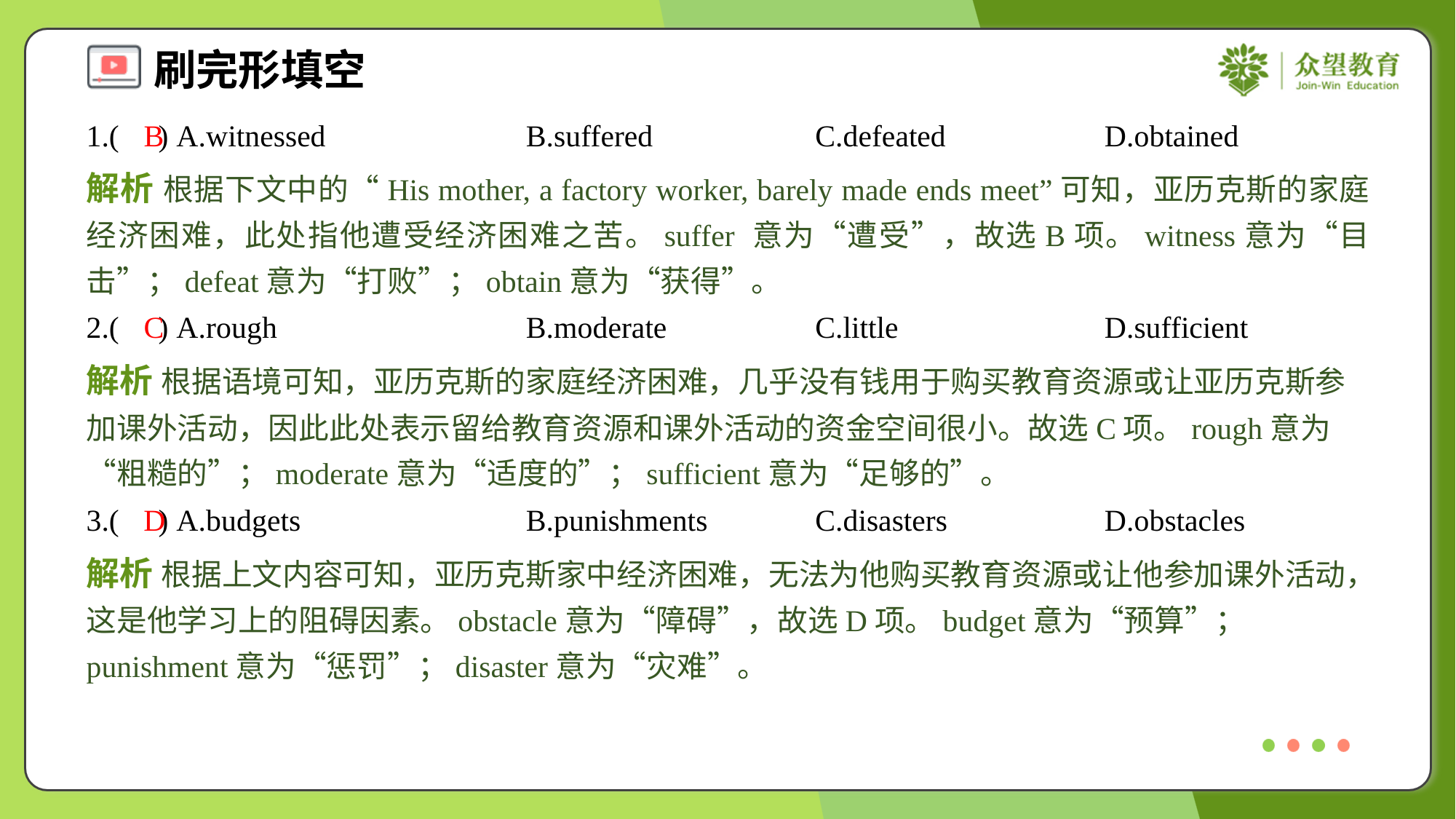

1.(     ) A.witnessed	B.suffered	C.defeated	D.obtained
B
解析 根据下文中的“His mother, a factory worker, barely made ends meet”可知，亚历克斯的家庭经济困难，此处指他遭受经济困难之苦。suffer 意为“遭受”，故选B项。witness意为“目击”；defeat意为“打败”；obtain意为“获得”。
2.(     ) A.rough	B.moderate	C.little	D.sufficient
C
解析 根据语境可知，亚历克斯的家庭经济困难，几乎没有钱用于购买教育资源或让亚历克斯参加课外活动，因此此处表示留给教育资源和课外活动的资金空间很小。故选C项。rough意为“粗糙的”；moderate意为“适度的”；sufficient意为“足够的”。
3.(     ) A.budgets	B.punishments	C.disasters	D.obstacles
D
解析 根据上文内容可知，亚历克斯家中经济困难，无法为他购买教育资源或让他参加课外活动，这是他学习上的阻碍因素。obstacle意为“障碍”，故选D项。budget意为“预算”；punishment意为“惩罚”；disaster意为“灾难”。